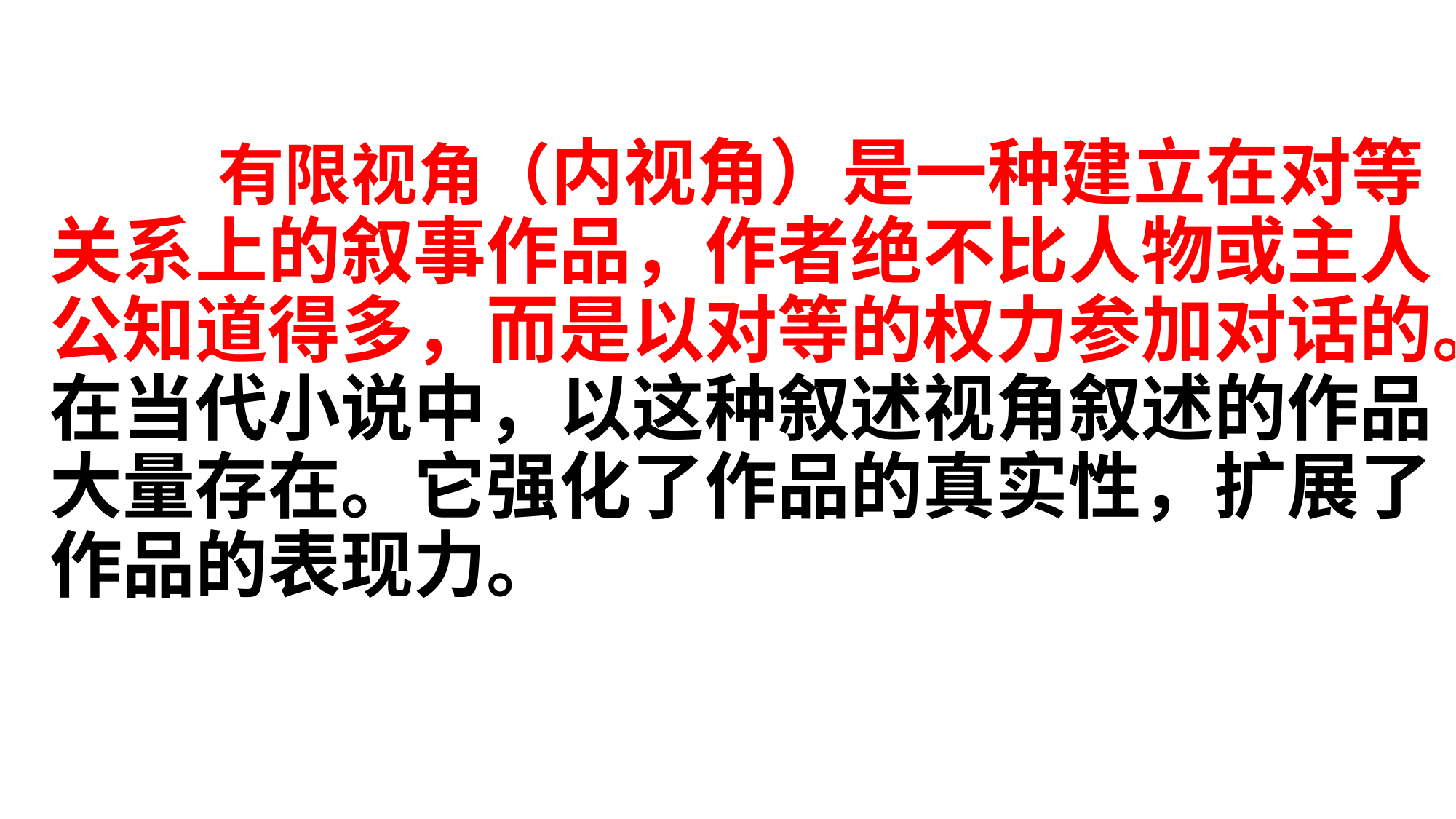

有限视角（内视角）是一种建立在对等关系上的叙事作品，作者绝不比人物或主人公知道得多，而是以对等的权力参加对话的。在当代小说中，以这种叙述视角叙述的作品大量存在。它强化了作品的真实性，扩展了作品的表现力。